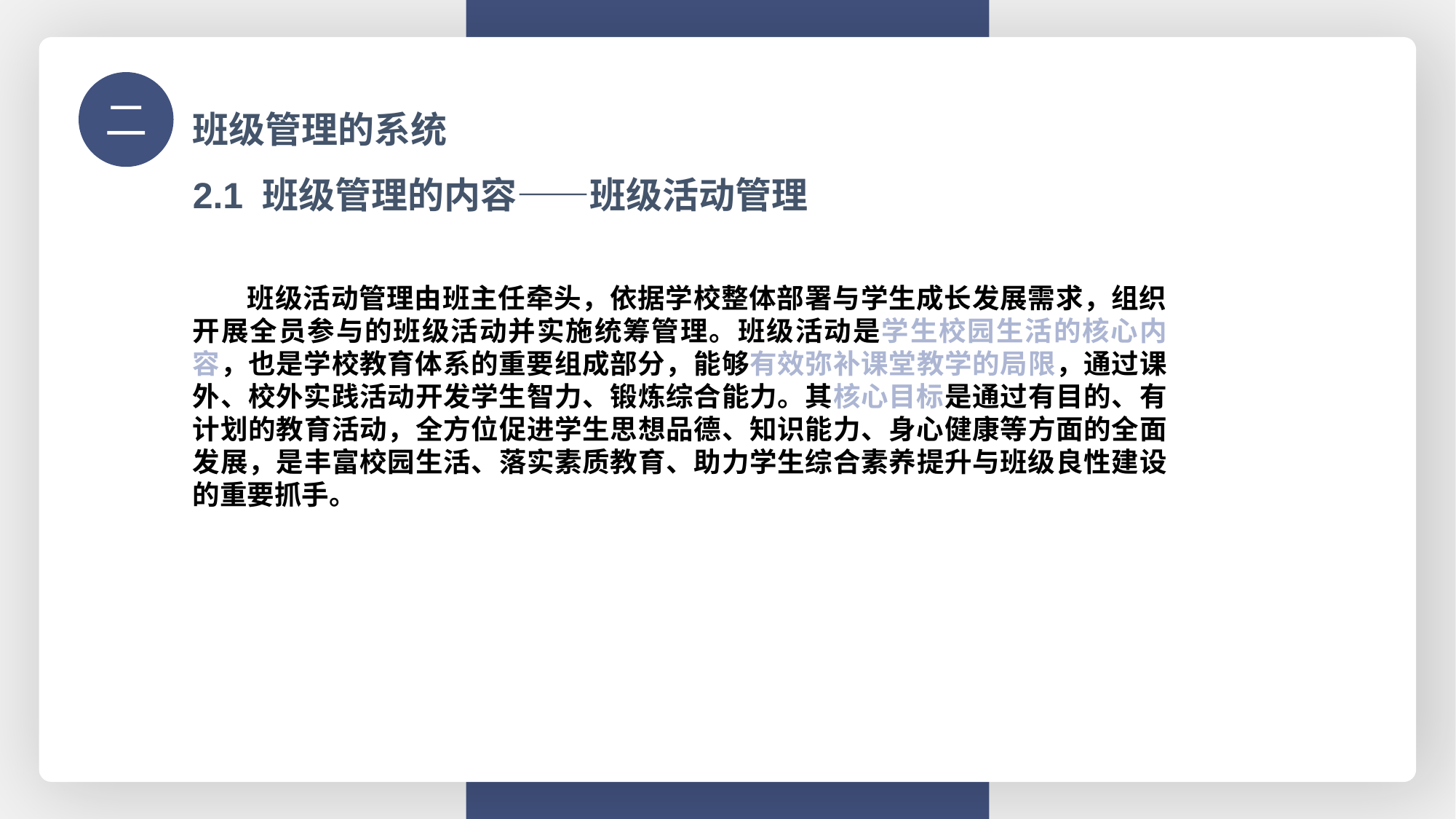

班级管理的系统
二
2.1 班级管理的内容——班级活动管理
       班级活动管理由班主任牵头，依据学校整体部署与学生成长发展需求，组织开展全员参与的班级活动并实施统筹管理。班级活动是学生校园生活的核心内容，也是学校教育体系的重要组成部分，能够有效弥补课堂教学的局限，通过课外、校外实践活动开发学生智力、锻炼综合能力。其核心目标是通过有目的、有计划的教育活动，全方位促进学生思想品德、知识能力、身心健康等方面的全面发展，是丰富校园生活、落实素质教育、助力学生综合素养提升与班级良性建设的重要抓手。